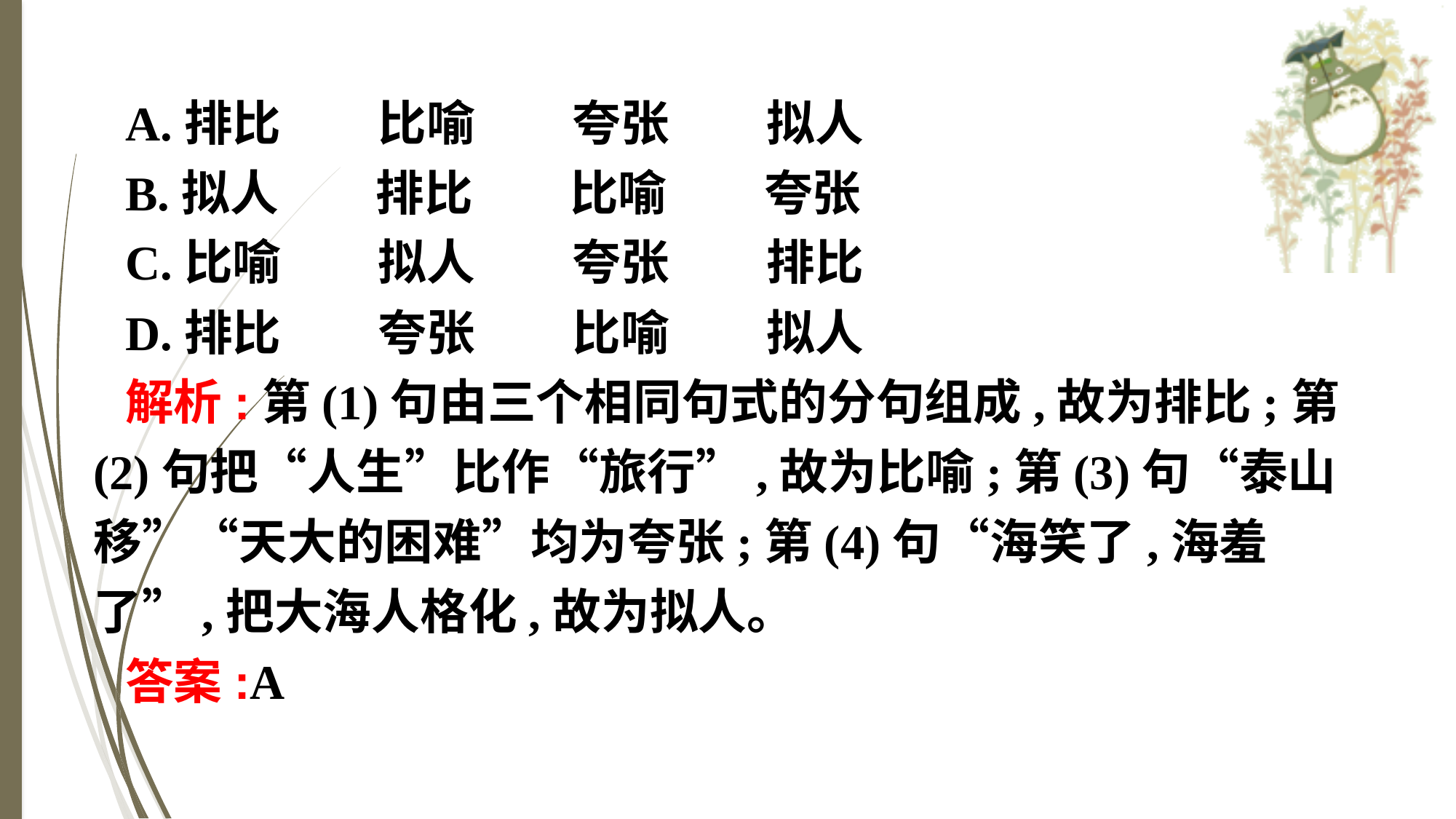

A.排比　　比喻　　夸张　　拟人
B.拟人　　排比　　比喻　　夸张
C.比喻　　拟人　　夸张　　排比
D.排比　　夸张　　比喻　　拟人
解析:第(1)句由三个相同句式的分句组成,故为排比;第(2)句把“人生”比作“旅行”,故为比喻;第(3)句“泰山移”“天大的困难”均为夸张;第(4)句“海笑了,海羞了”,把大海人格化,故为拟人。
答案:A